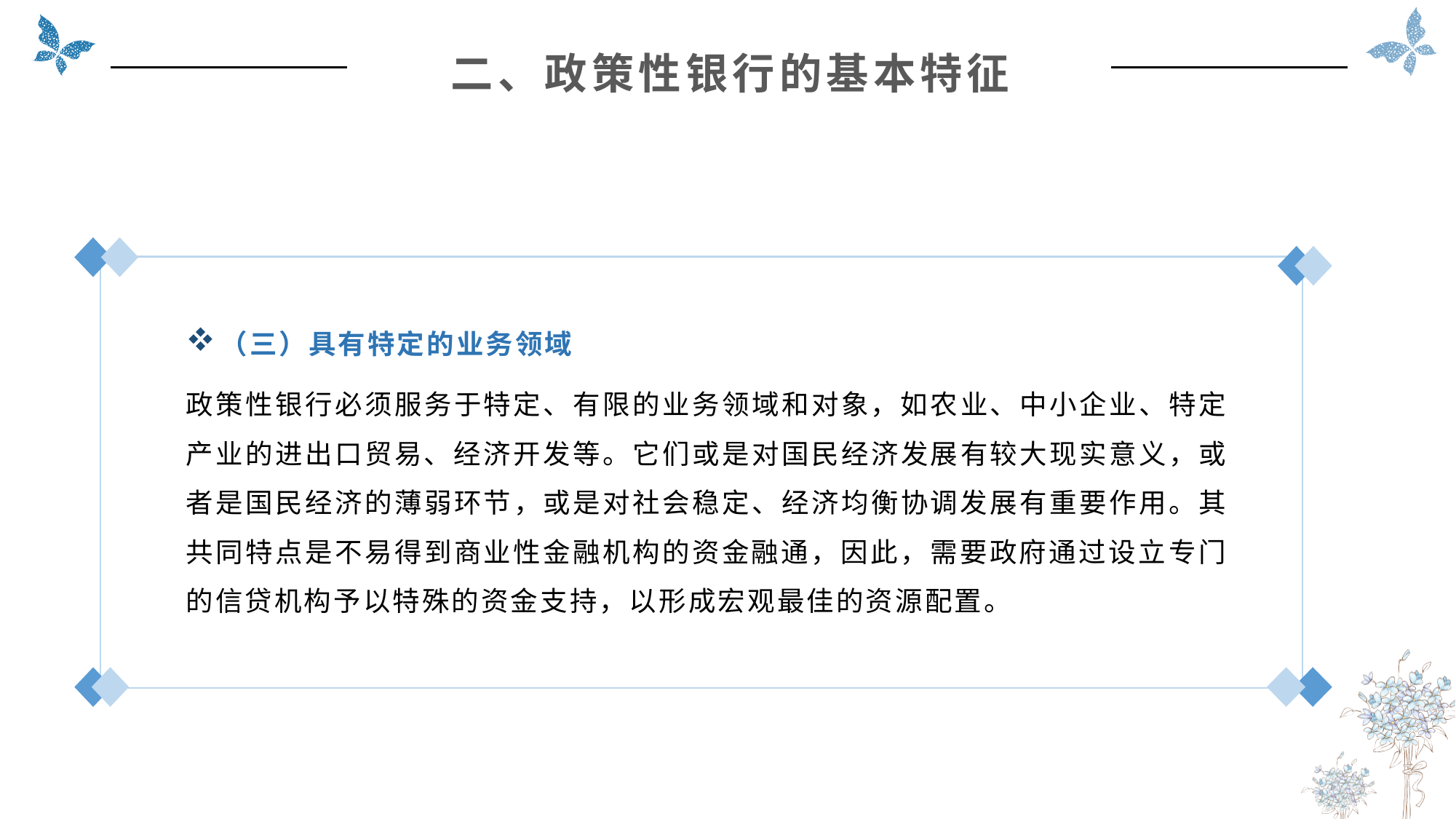

二、政策性银行的基本特征

（三）具有特定的业务领域
政策性银行必须服务于特定、有限的业务领域和对象，如农业、中小企业、特定产业的进出口贸易、经济开发等。它们或是对国民经济发展有较大现实意义，或者是国民经济的薄弱环节，或是对社会稳定、经济均衡协调发展有重要作用。其共同特点是不易得到商业性金融机构的资金融通，因此，需要政府通过设立专门的信贷机构予以特殊的资金支持，以形成宏观最佳的资源配置。